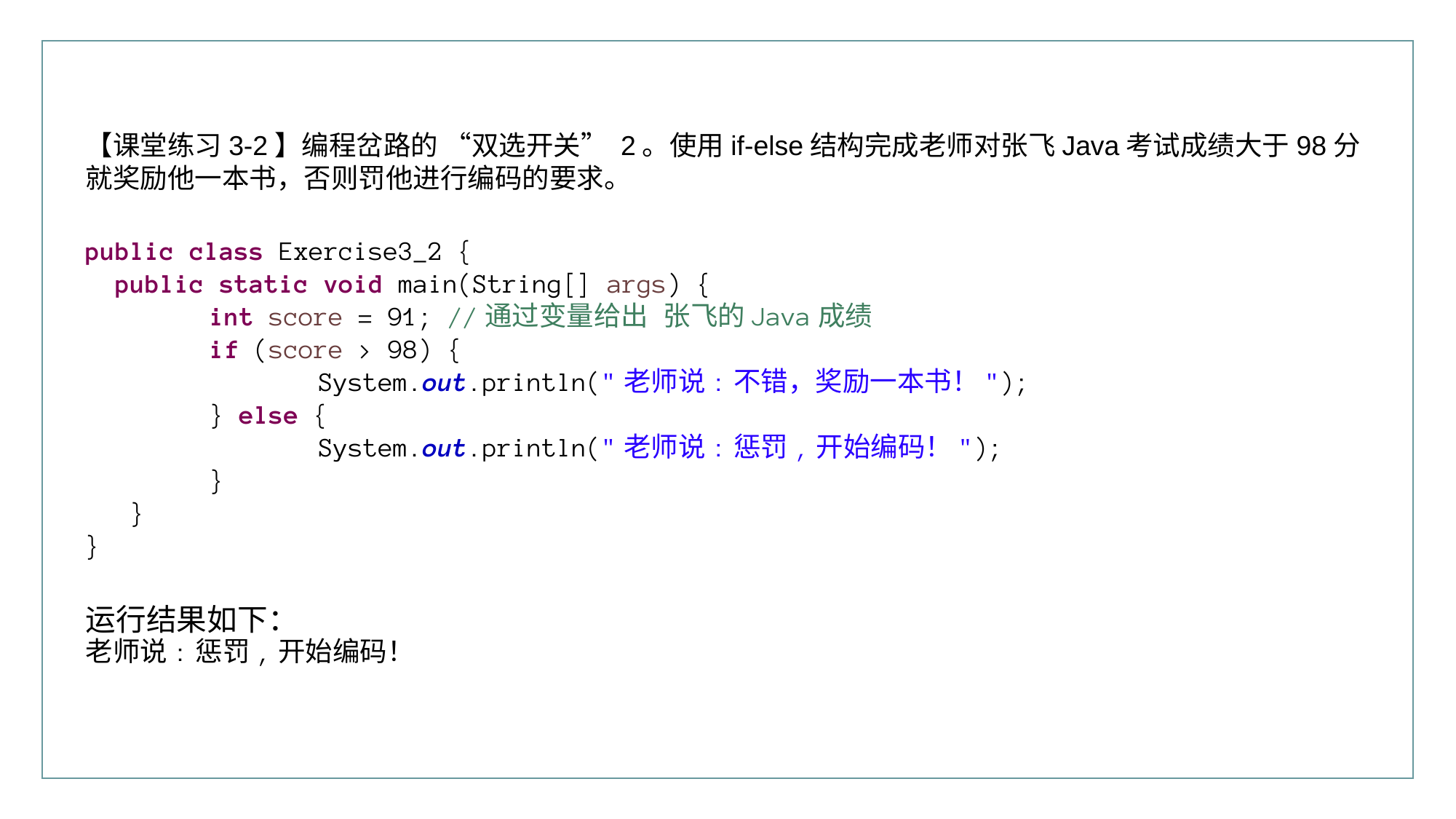

【课堂练习3-2】编程岔路的 “双选开关” 2。使用if-else结构完成老师对张飞Java考试成绩大于98分就奖励他一本书，否则罚他进行编码的要求。
public class Exercise3_2 {
  public static void main(String[] args) {
	 int score = 91; //通过变量给出 张飞的Java成绩
	 if (score > 98) {
		 System.out.println("老师说:不错，奖励一本书！");
	 } else {
		 System.out.println("老师说:惩罚,开始编码！");
	 }
   }
}
运行结果如下：
老师说:惩罚,开始编码！